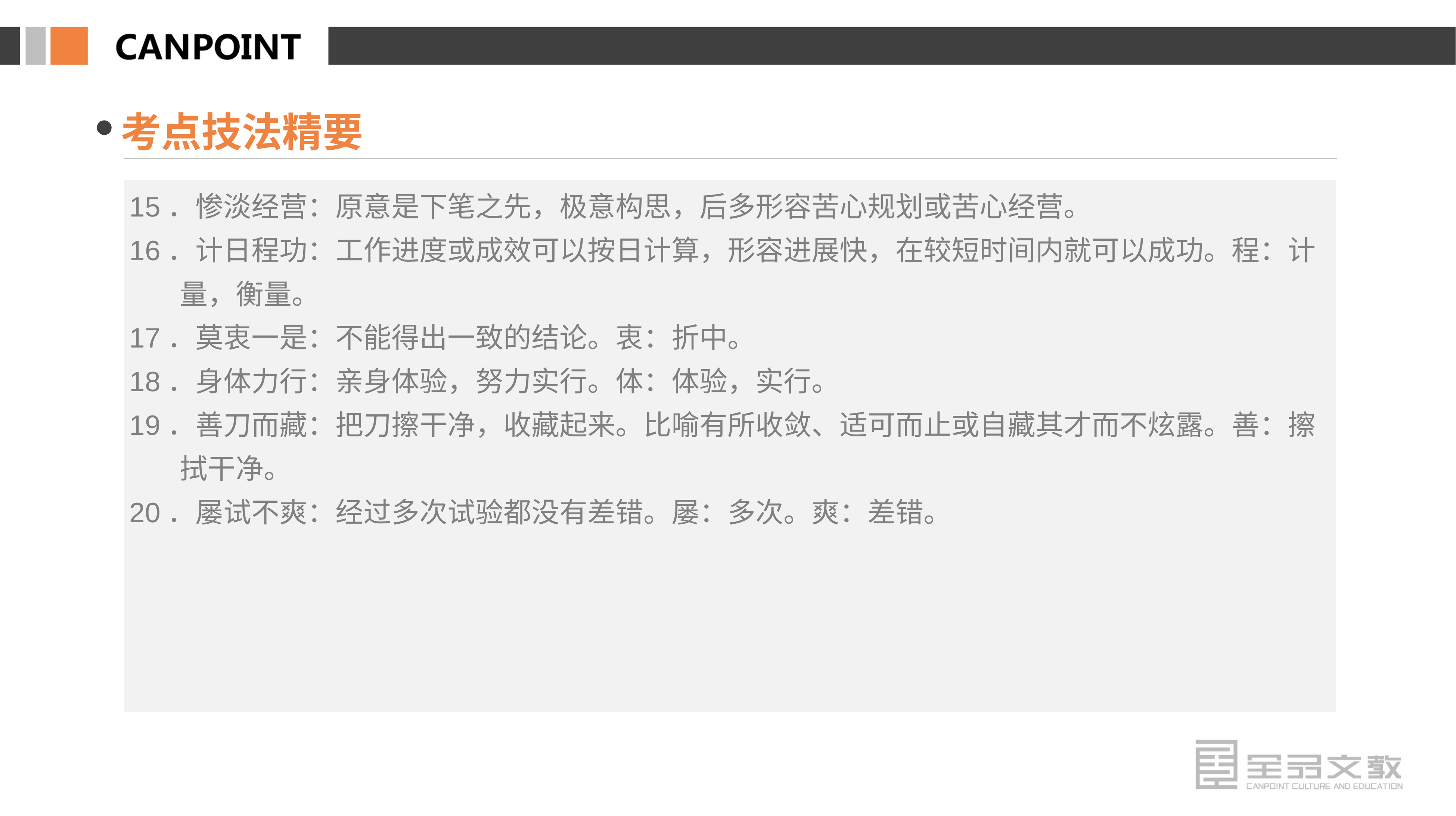

考点技法精要

15．惨淡经营：原意是下笔之先，极意构思，后多形容苦心规划或苦心经营。
16．计日程功：工作进度或成效可以按日计算，形容进展快，在较短时间内就可以成功。程：计量，衡量。
17．莫衷一是：不能得出一致的结论。衷：折中。
18．身体力行：亲身体验，努力实行。体：体验，实行。
19．善刀而藏：把刀擦干净，收藏起来。比喻有所收敛、适可而止或自藏其才而不炫露。善：擦拭干净。
20．屡试不爽：经过多次试验都没有差错。屡：多次。爽：差错。